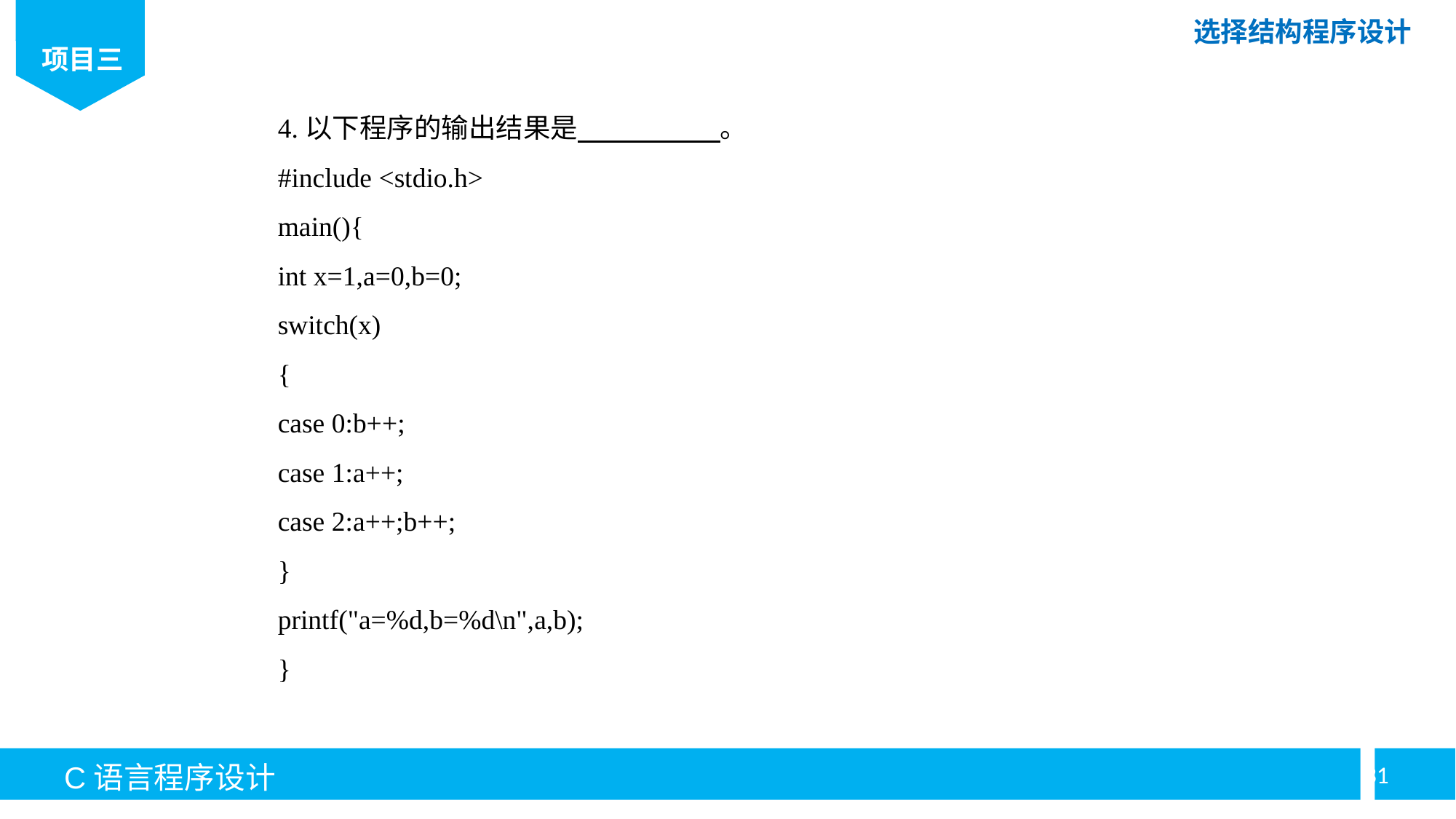

4.以下程序的输出结果是                       。
#include <stdio.h>
main(){
int x=1,a=0,b=0;
switch(x)
{
case 0:b++;
case 1:a++;
case 2:a++;b++;
}
printf("a=%d,b=%d\n",a,b);
}